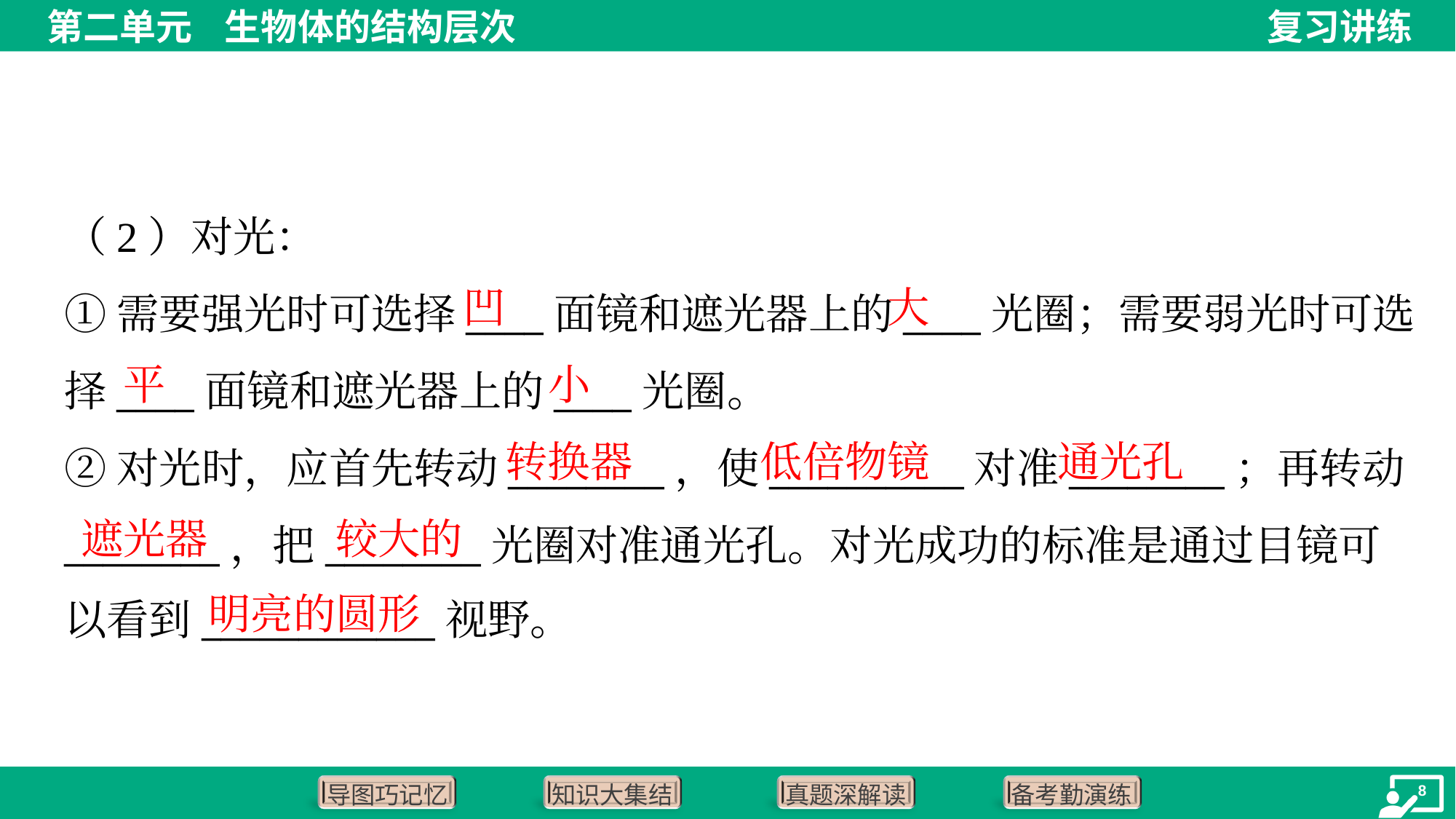

（2）对光：
①需要强光时可选择____面镜和遮光器上的____光圈；需要弱光时可选
择____面镜和遮光器上的____光圈。
②对光时，应首先转动________，使__________对准________；再转动
________，把________光圈对准通光孔。对光成功的标准是通过目镜可
以看到____________视野。
凹
大
平
小
转换器
低倍物镜
通光孔
遮光器
较大的
明亮的圆形